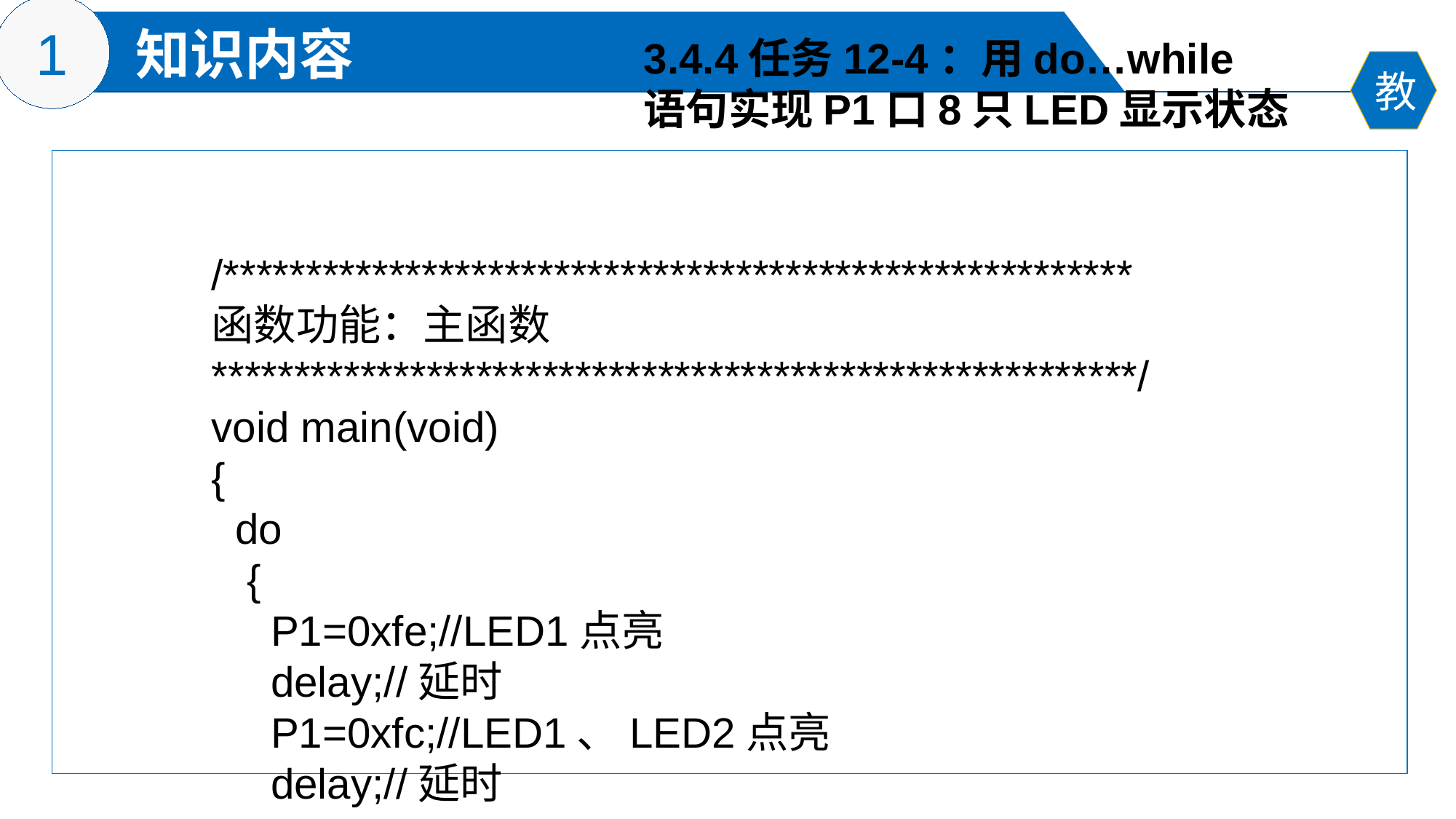

3.4.4任务12-4：用do…while
语句实现P1口8只LED显示状态
/*******************************************************
函数功能：主函数
********************************************************/
void main(void)
{
  do
   {
     P1=0xfe;//LED1点亮
     delay;//延时
     P1=0xfc;//LED1、LED2点亮
     delay;//延时